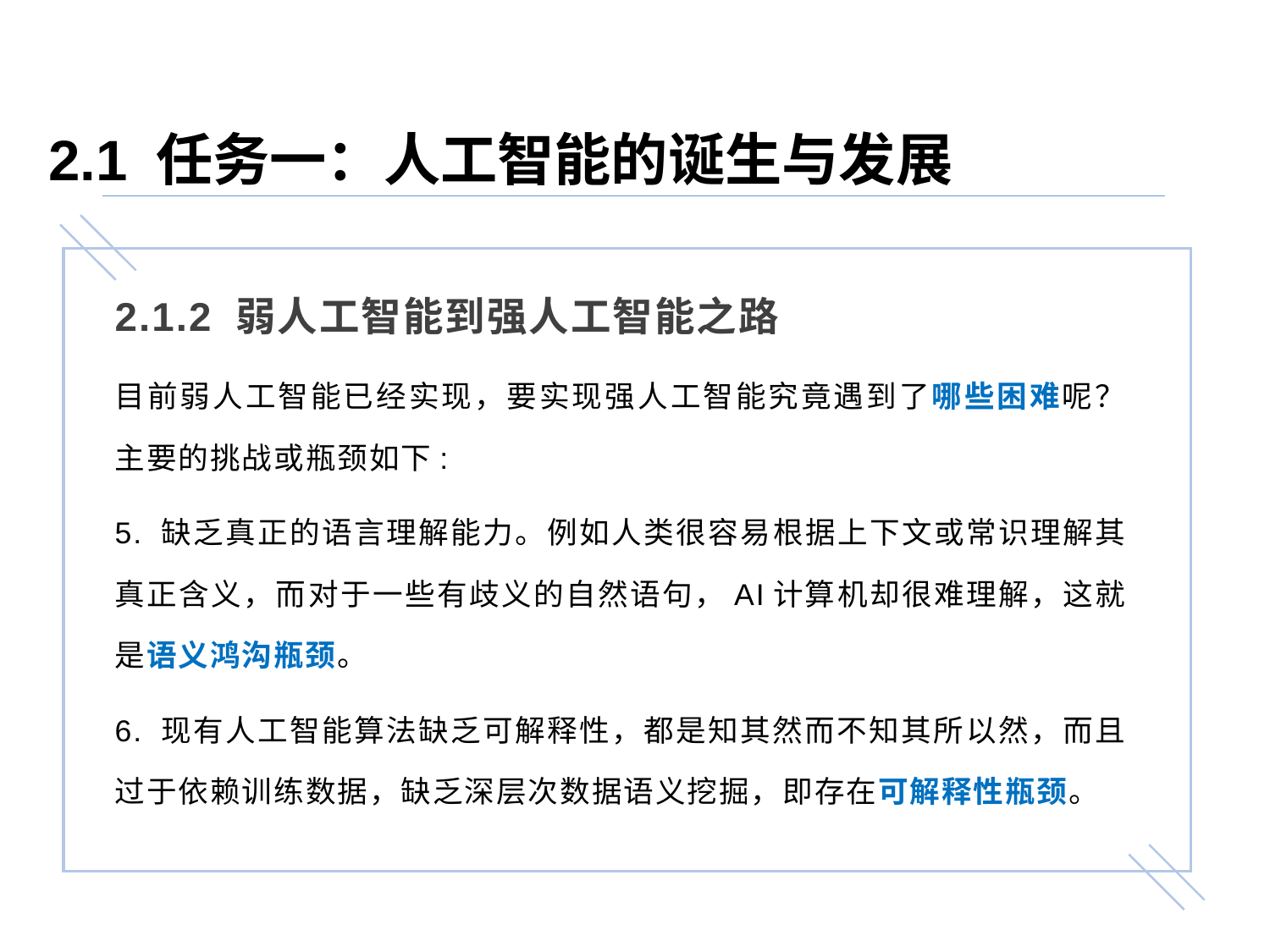

2.1 任务一：人工智能的诞生与发展

2.1.2 弱人工智能到强人工智能之路
目前弱人工智能已经实现，要实现强人工智能究竟遇到了哪些困难呢？主要的挑战或瓶颈如下:
5. 缺乏真正的语言理解能力。例如人类很容易根据上下文或常识理解其真正含义，而对于一些有歧义的自然语句，AI计算机却很难理解，这就是语义鸿沟瓶颈。
6. 现有人工智能算法缺乏可解释性，都是知其然而不知其所以然，而且过于依赖训练数据，缺乏深层次数据语义挖掘，即存在可解释性瓶颈。